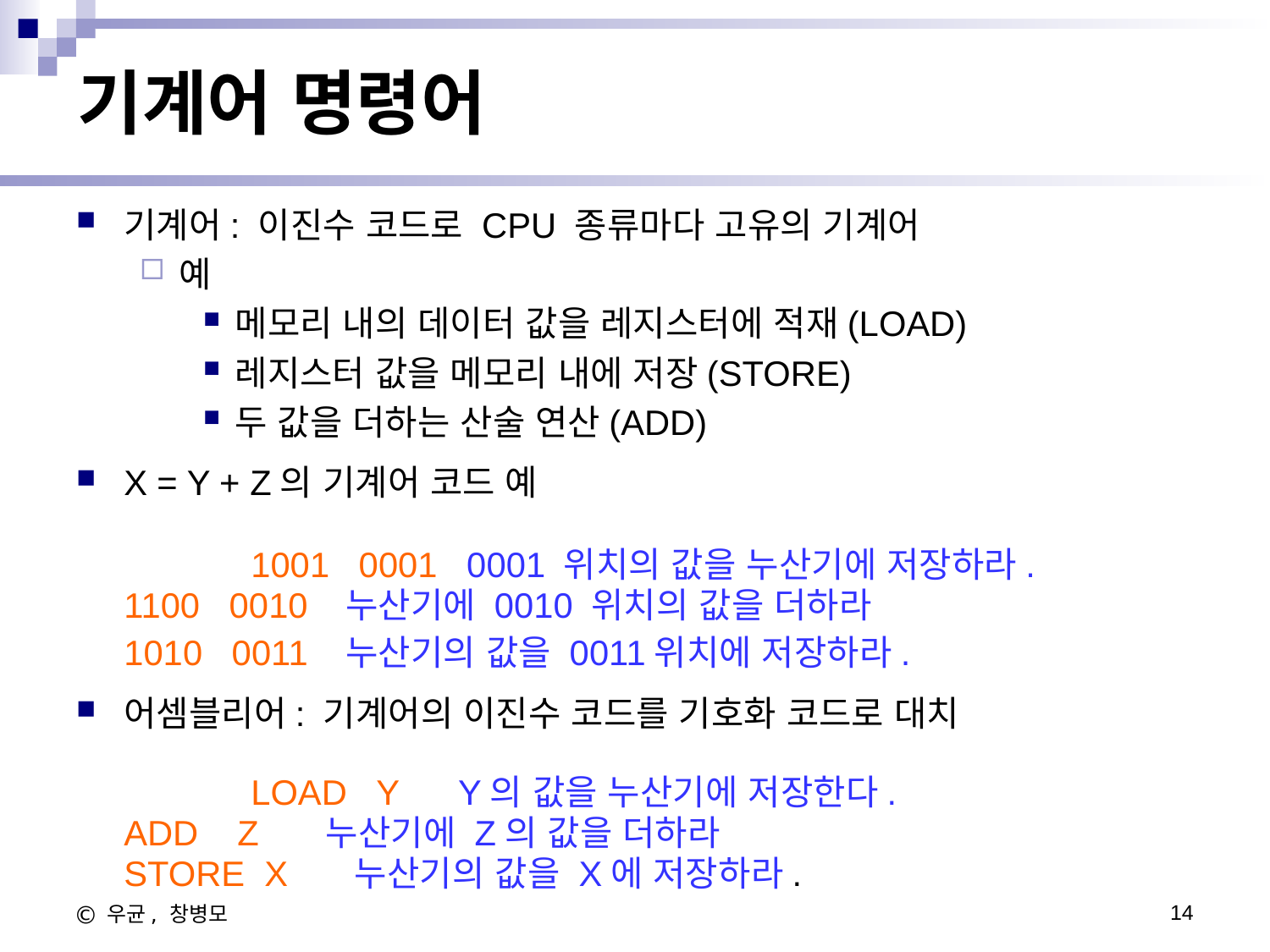

# 기계어 명령어
기계어: 이진수 코드로 CPU 종류마다 고유의 기계어
예
메모리 내의 데이터 값을 레지스터에 적재(LOAD)
레지스터 값을 메모리 내에 저장(STORE)
두 값을 더하는 산술 연산(ADD)
X = Y + Z의 기계어 코드 예

		1001   0001   0001 위치의 값을 누산기에 저장하라.
    	1100   0010   누산기에 0010 위치의 값을 더하라
    	1010   0011   누산기의 값을 0011위치에 저장하라.
어셈블리어: 기계어의 이진수 코드를 기호화 코드로 대치

		LOAD   Y      Y의 값을 누산기에 저장한다.
    	ADD    Z      누산기에 Z의 값을 더하라
    	STORE  X      누산기의 값을 X에 저장하라.
© 우균, 창병모
14